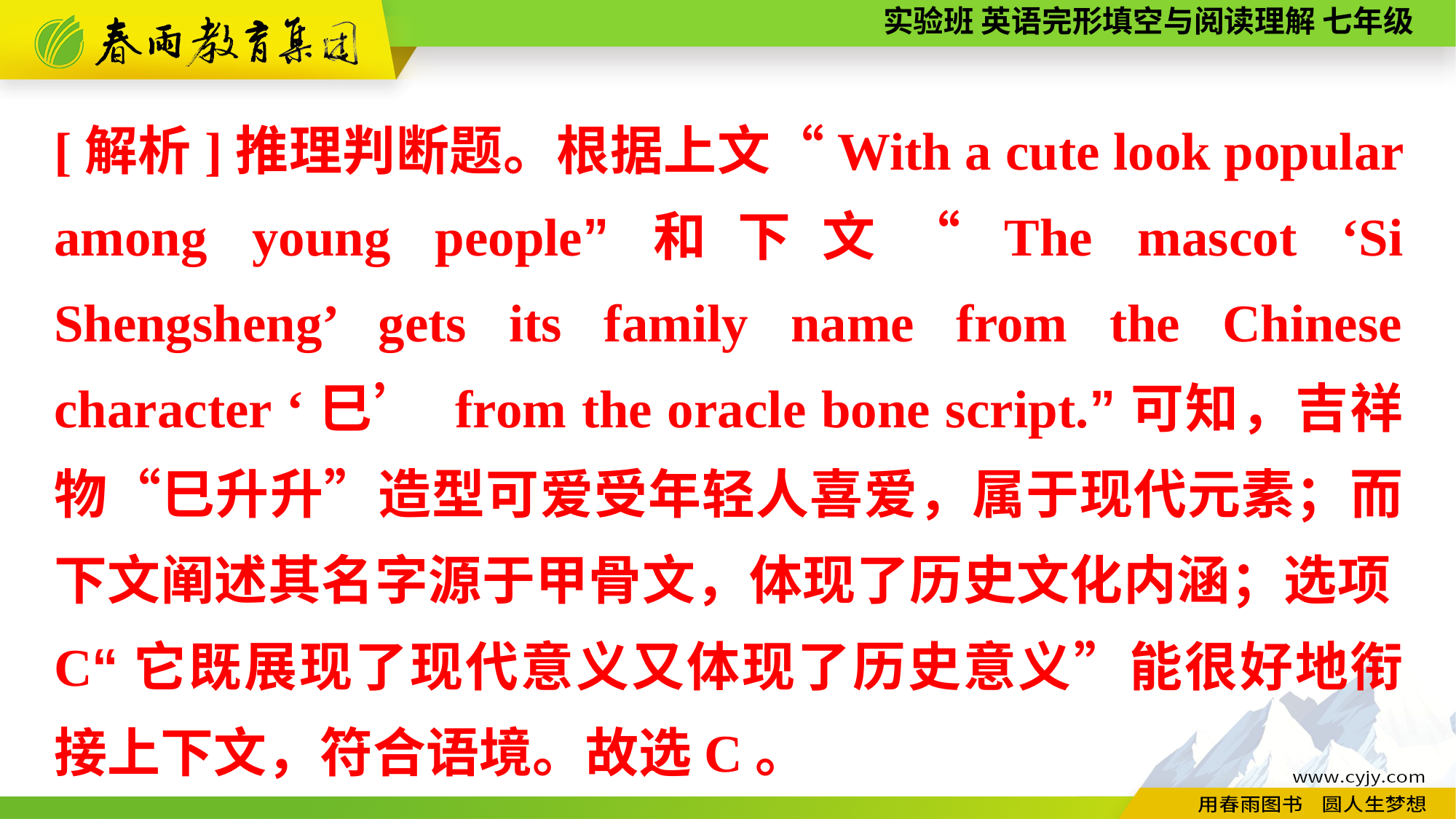

[解析]推理判断题。根据上文“With a cute look popular among young people”和下文“The mascot ‘Si Shengsheng’ gets its family name from the Chinese character ‘巳’ from the oracle bone script.”可知，吉祥物“巳升升”造型可爱受年轻人喜爱，属于现代元素；而下文阐述其名字源于甲骨文，体现了历史文化内涵；选项C“它既展现了现代意义又体现了历史意义”能很好地衔接上下文，符合语境。故选C。